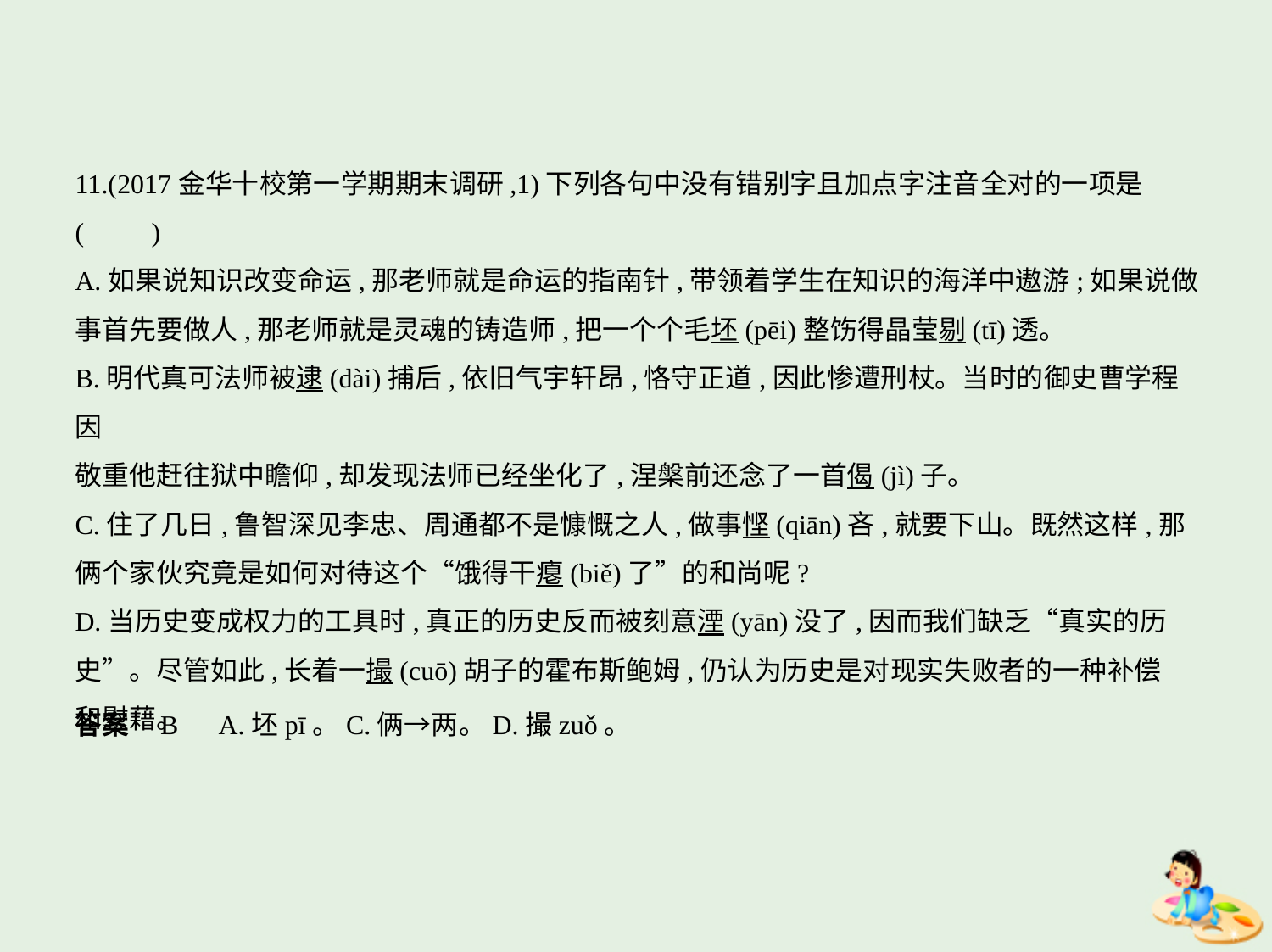

11.(2017金华十校第一学期期末调研,1)下列各句中没有错别字且加点字注音全对的一项是
(　　)
A.如果说知识改变命运,那老师就是命运的指南针,带领着学生在知识的海洋中遨游;如果说做
事首先要做人,那老师就是灵魂的铸造师,把一个个毛坯(pēi)整饬得晶莹剔(tī)透。
B.明代真可法师被逮(dài)捕后,依旧气宇轩昂,恪守正道,因此惨遭刑杖。当时的御史曹学程因
敬重他赶往狱中瞻仰,却发现法师已经坐化了,涅槃前还念了一首偈(jì)子。
C.住了几日,鲁智深见李忠、周通都不是慷慨之人,做事悭(qiān)吝,就要下山。既然这样,那
俩个家伙究竟是如何对待这个“饿得干瘪(biě)了”的和尚呢?
D.当历史变成权力的工具时,真正的历史反而被刻意湮(yān)没了,因而我们缺乏“真实的历
史”。尽管如此,长着一撮(cuō)胡子的霍布斯鲍姆,仍认为历史是对现实失败者的一种补偿
和慰藉。
答案    B　A.坯pī。C.俩→两。D.撮zuǒ。